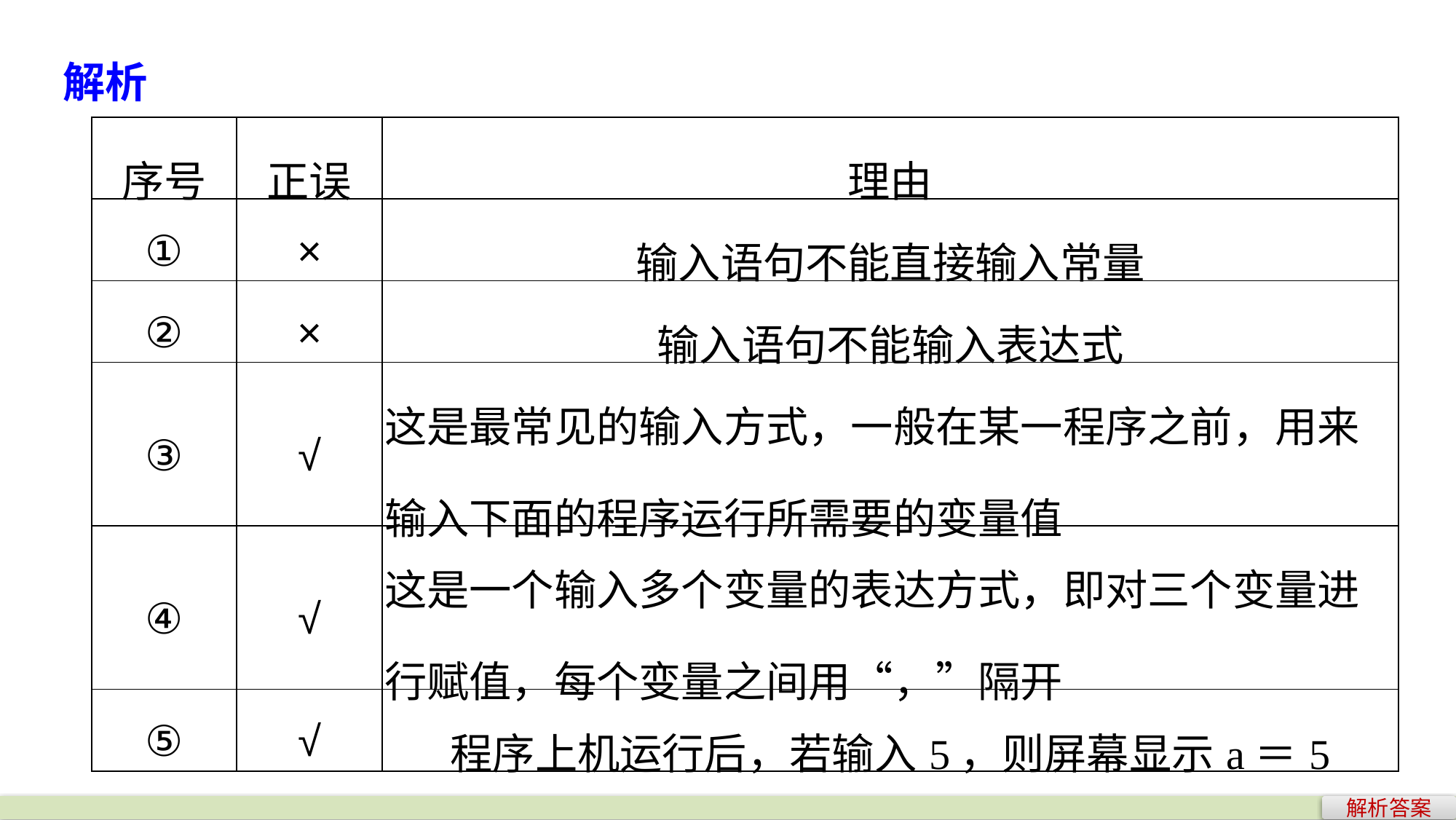

解析
| 序号 | 正误 | 理由 |
| --- | --- | --- |
| ① | × | 输入语句不能直接输入常量 |
| ② | × | 输入语句不能输入表达式 |
| ③ | √ | 这是最常见的输入方式，一般在某一程序之前，用来输入下面的程序运行所需要的变量值 |
| ④ | √ | 这是一个输入多个变量的表达方式，即对三个变量进行赋值，每个变量之间用“，”隔开 |
| ⑤ | √ | 程序上机运行后，若输入5，则屏幕显示a＝5 |
解析答案